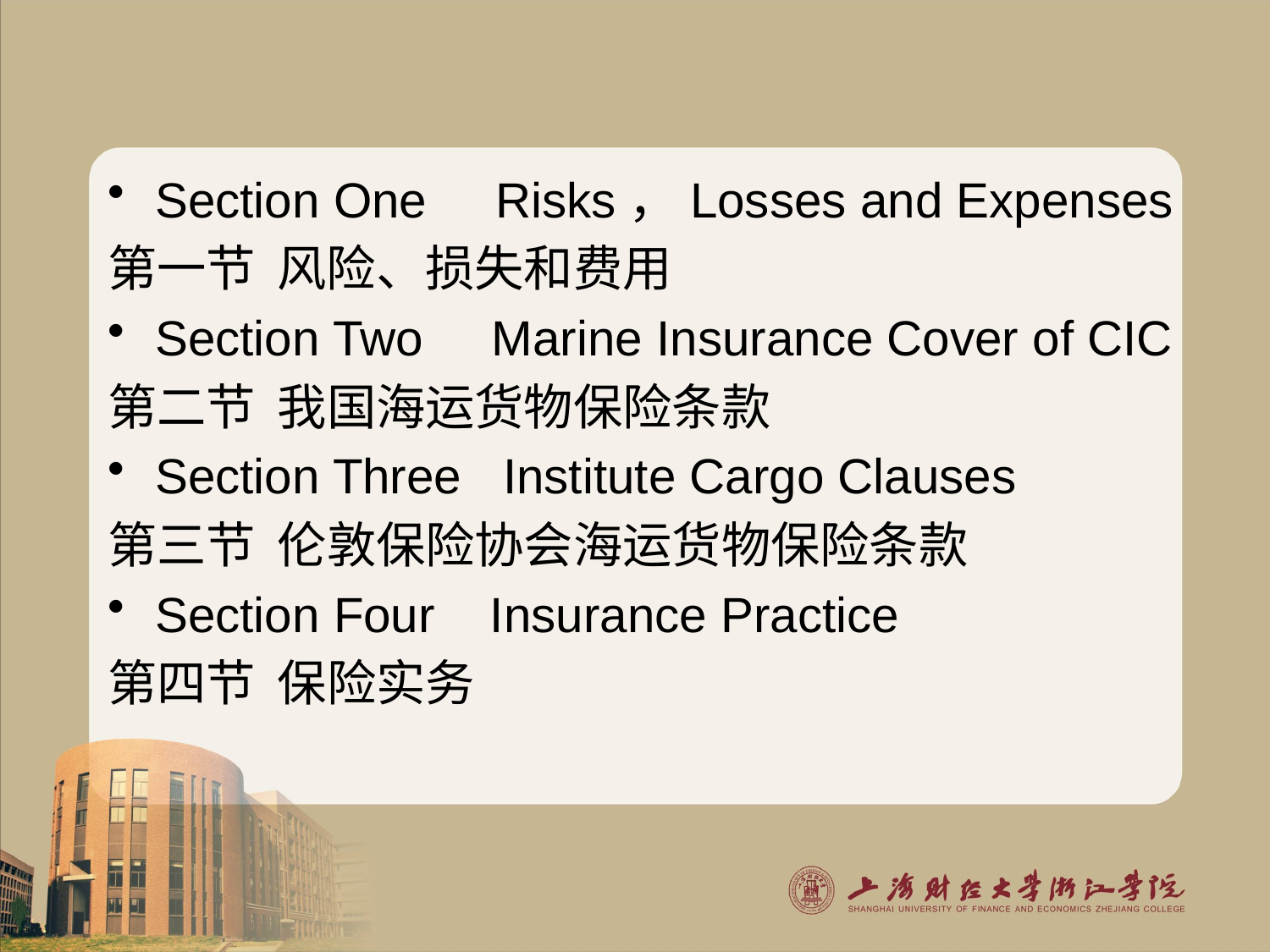

#
Section One     Risks，Losses and Expenses
第一节  风险、损失和费用
Section Two     Marine Insurance Cover of CIC
第二节  我国海运货物保险条款
Section Three   Institute Cargo Clauses
第三节  伦敦保险协会海运货物保险条款
Section Four    Insurance Practice
第四节  保险实务